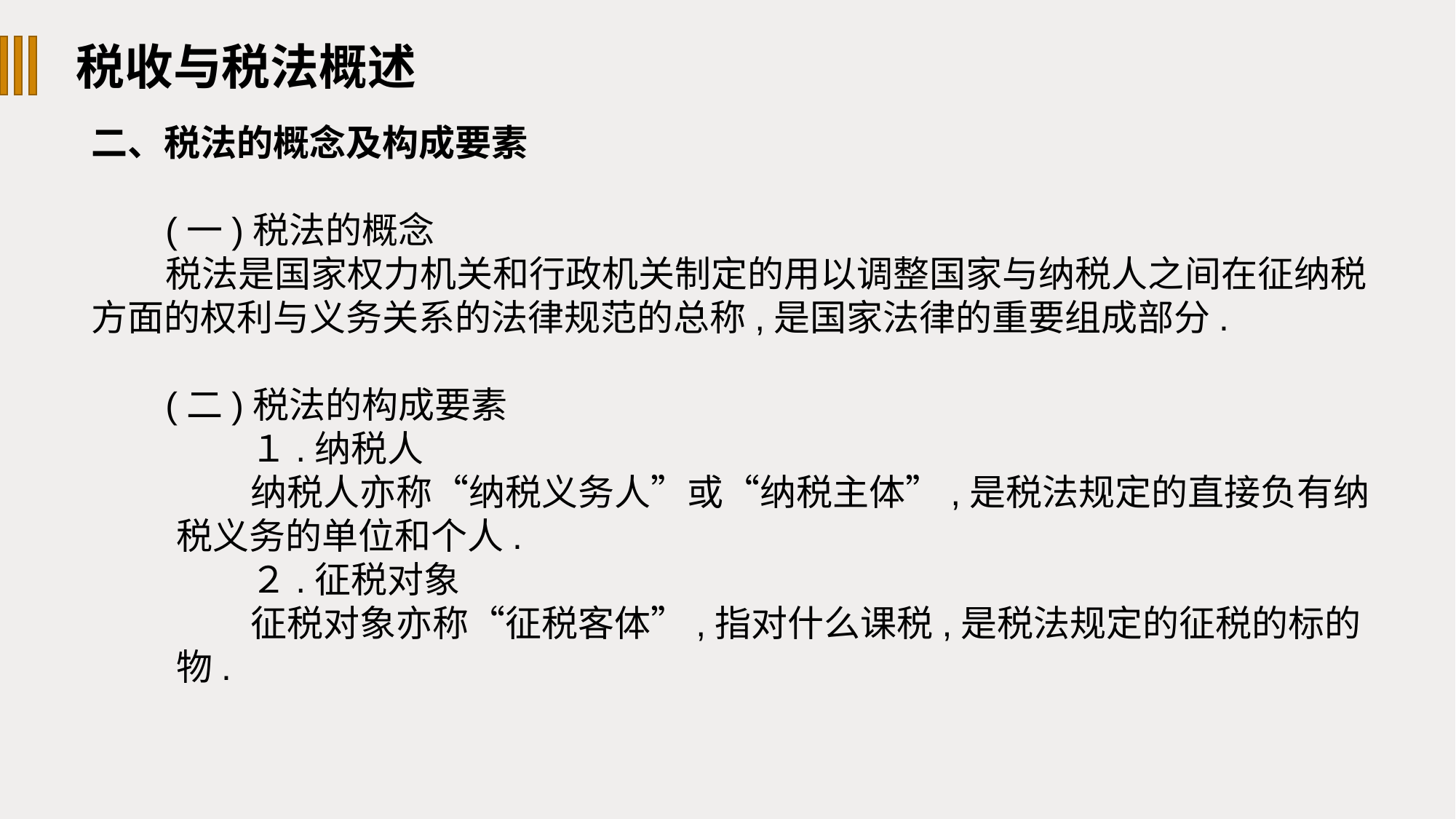

税收与税法概述

二、税法的概念及构成要素

(一)税法的概念
税法是国家权力机关和行政机关制定的用以调整国家与纳税人之间在征纳税方面的权利与义务关系的法律规范的总称,是国家法律的重要组成部分.

(二)税法的构成要素
１.纳税人
纳税人亦称“纳税义务人”或“纳税主体”,是税法规定的直接负有纳税义务的单位和个人.
２.征税对象
征税对象亦称“征税客体”,指对什么课税,是税法规定的征税的标的物.